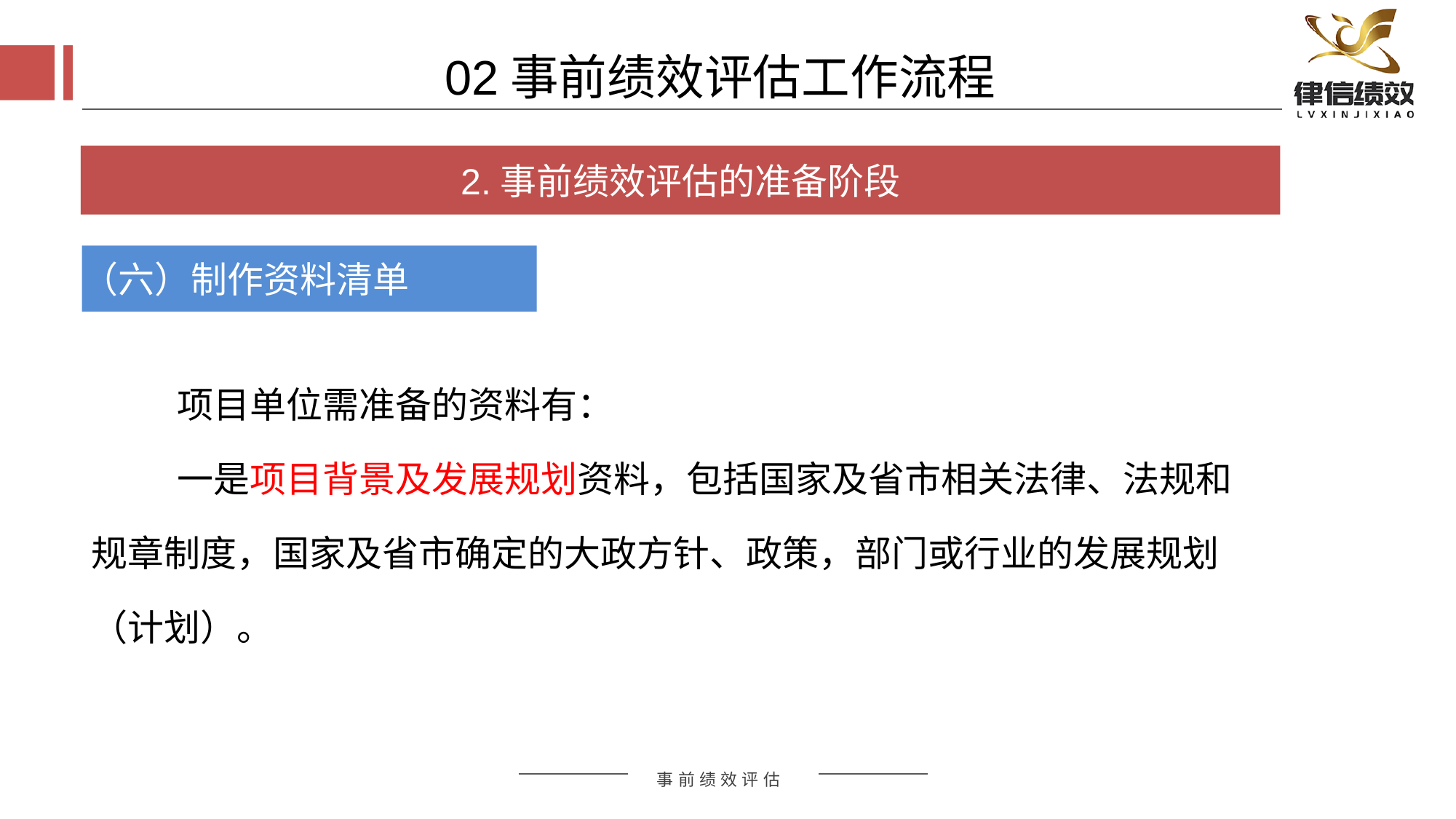

02事前绩效评估工作流程
2.事前绩效评估的准备阶段
（六）制作资料清单
项目单位需准备的资料有：
一是项目背景及发展规划资料，包括国家及省市相关法律、法规和规章制度，国家及省市确定的大政方针、政策，部门或行业的发展规划（计划）。

评估方式
评估方式